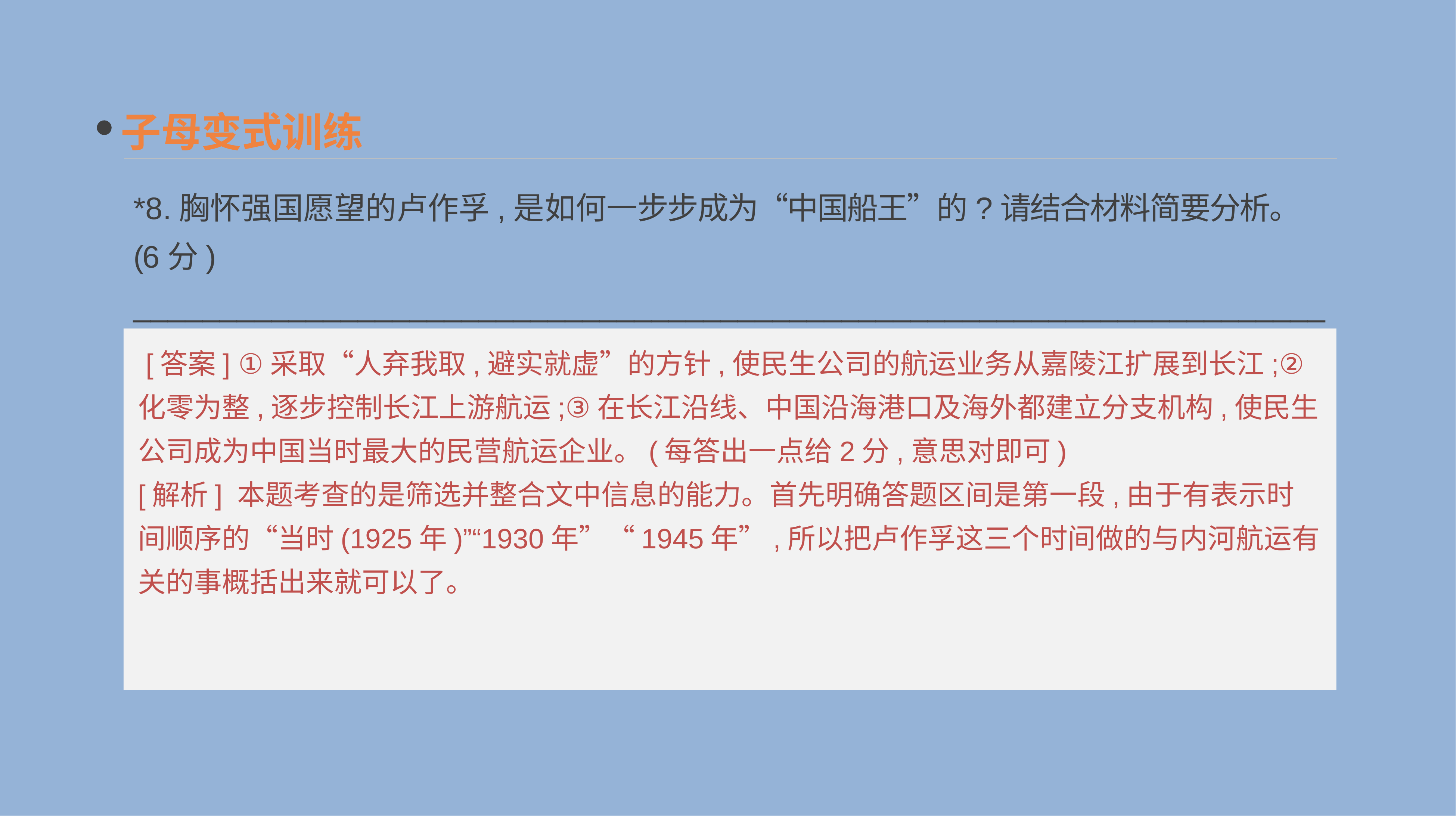

子母变式训练

*8.胸怀强国愿望的卢作孚,是如何一步步成为“中国船王”的?请结合材料简要分析。(6分)
__________________________________________________________________________________________________________________________________________________________________________

 [答案] ①采取“人弃我取,避实就虚”的方针,使民生公司的航运业务从嘉陵江扩展到长江;②化零为整,逐步控制长江上游航运;③在长江沿线、中国沿海港口及海外都建立分支机构,使民生公司成为中国当时最大的民营航运企业。(每答出一点给2分,意思对即可)
[解析] 本题考查的是筛选并整合文中信息的能力。首先明确答题区间是第一段,由于有表示时间顺序的“当时(1925年)”“1930年”“1945年”,所以把卢作孚这三个时间做的与内河航运有关的事概括出来就可以了。